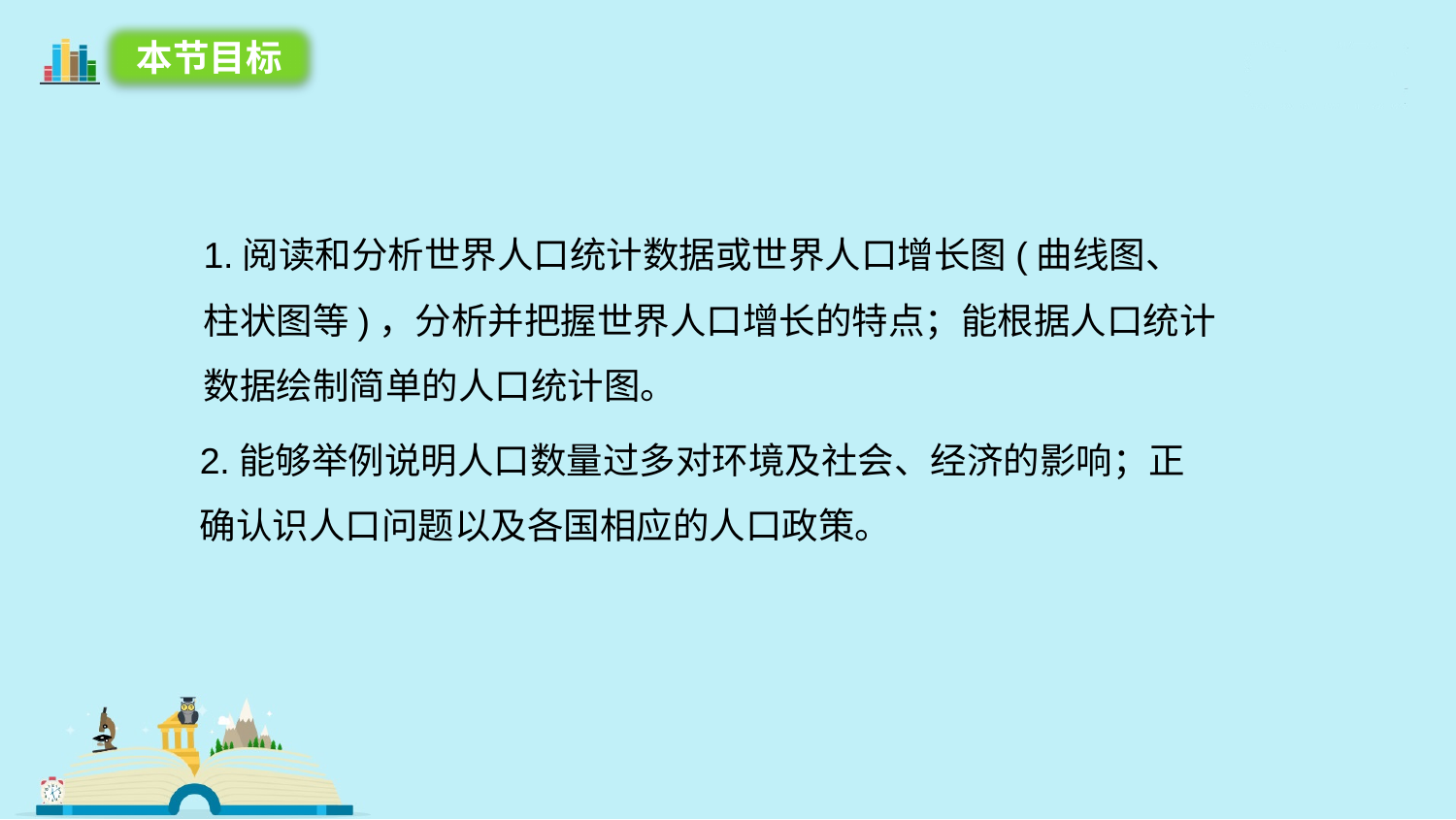

本节目标
1.阅读和分析世界人口统计数据或世界人口增长图(曲线图、柱状图等)，分析并把握世界人口增长的特点；能根据人口统计数据绘制简单的人口统计图。
2.能够举例说明人口数量过多对环境及社会、经济的影响；正确认识人口问题以及各国相应的人口政策。